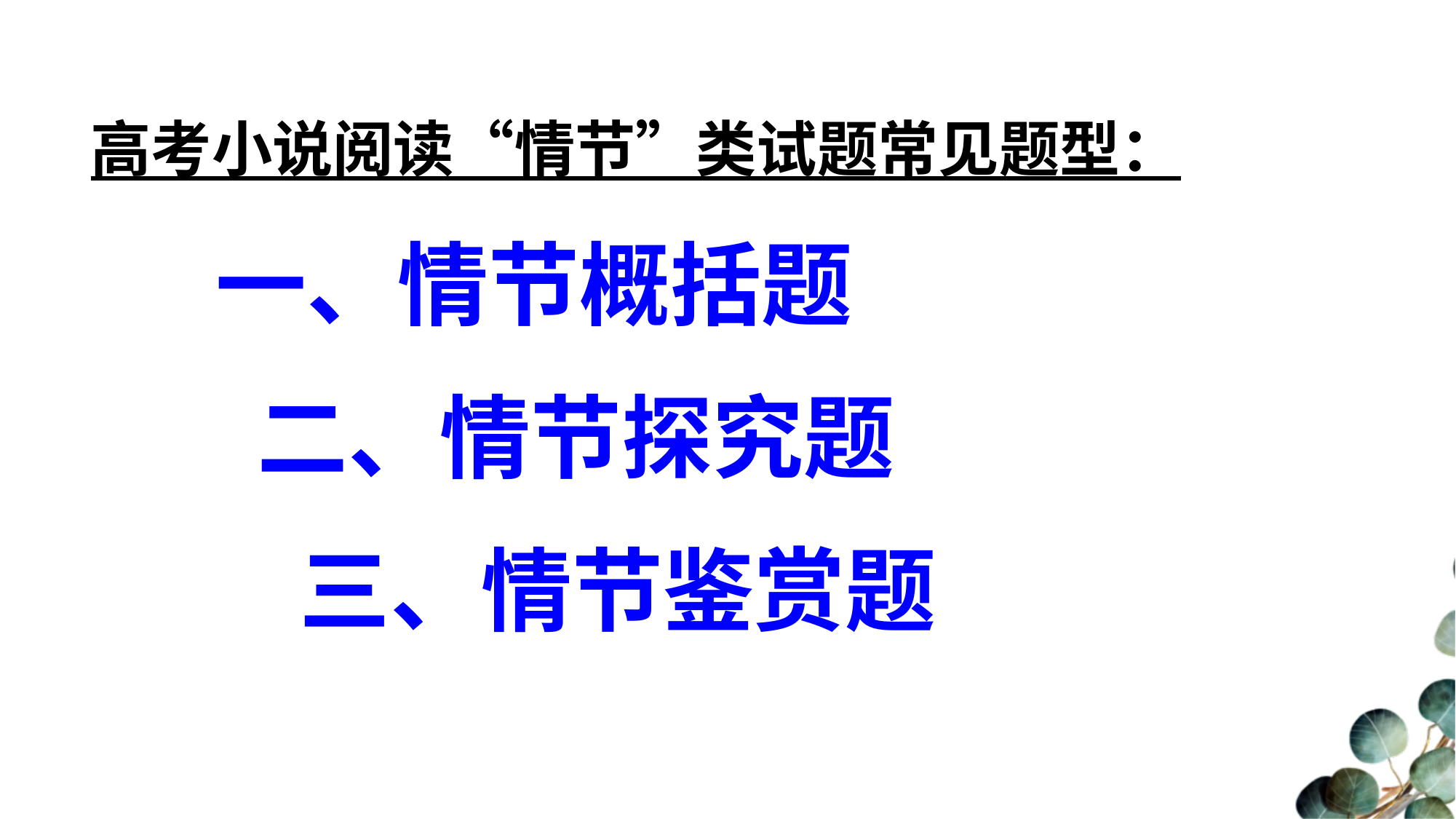

高考小说阅读“情节”类试题常见题型：
        一、情节概括题
       二、情节探究题
         三、情节鉴赏题